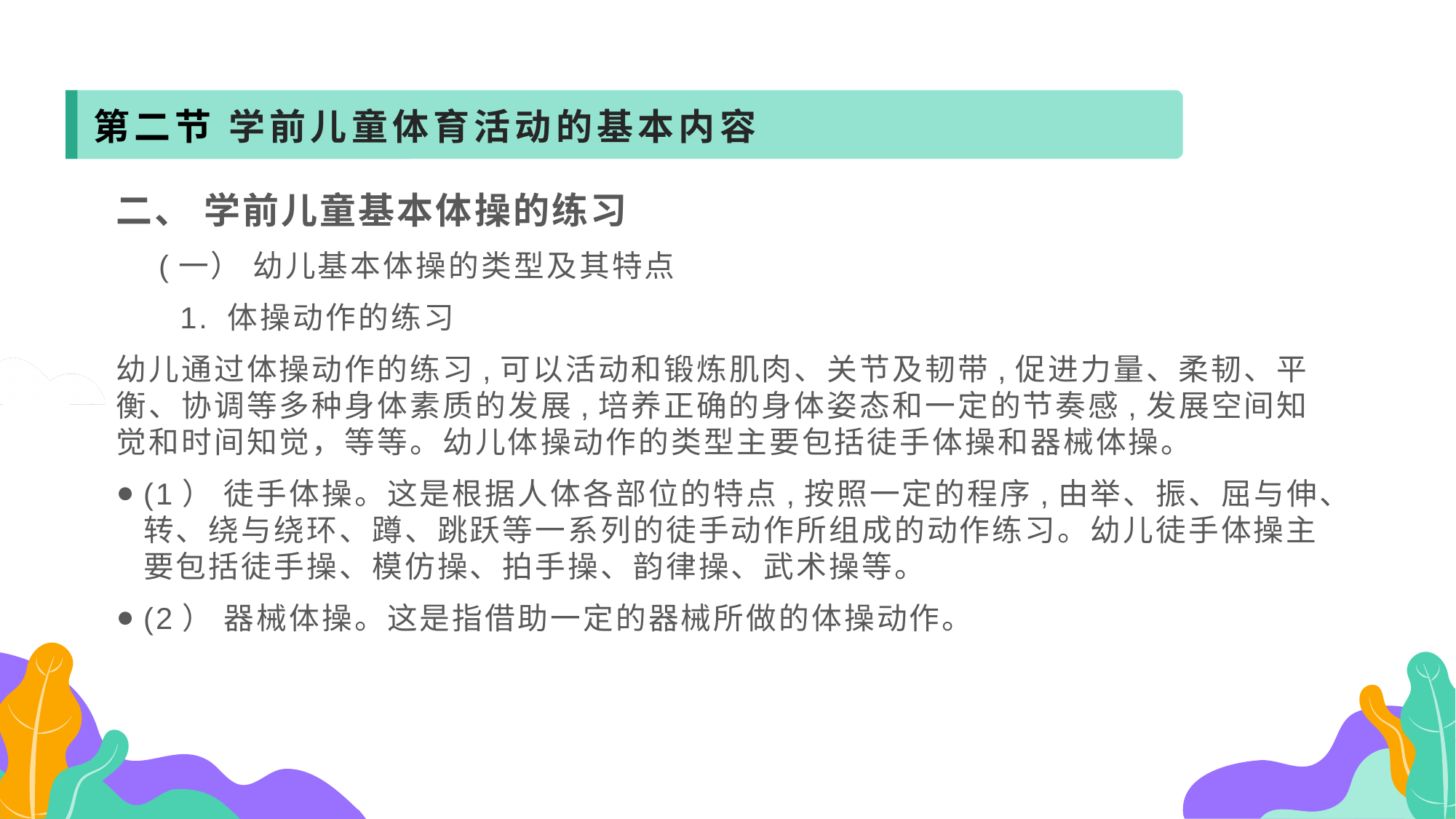

第二节 学前儿童体育活动的基本内容
二、 学前儿童基本体操的练习
    (一） 幼儿基本体操的类型及其特点
      1. 体操动作的练习
幼儿通过体操动作的练习,可以活动和锻炼肌肉、关节及韧带,促进力量、柔韧、平衡、协调等多种身体素质的发展,培养正确的身体姿态和一定的节奏感,发展空间知觉和时间知觉，等等。幼儿体操动作的类型主要包括徒手体操和器械体操。
(1） 徒手体操。这是根据人体各部位的特点,按照一定的程序,由举、振、屈与伸、转、绕与绕环、蹲、跳跃等一系列的徒手动作所组成的动作练习。幼儿徒手体操主要包括徒手操、模仿操、拍手操、韵律操、武术操等。
(2） 器械体操。这是指借助一定的器械所做的体操动作。